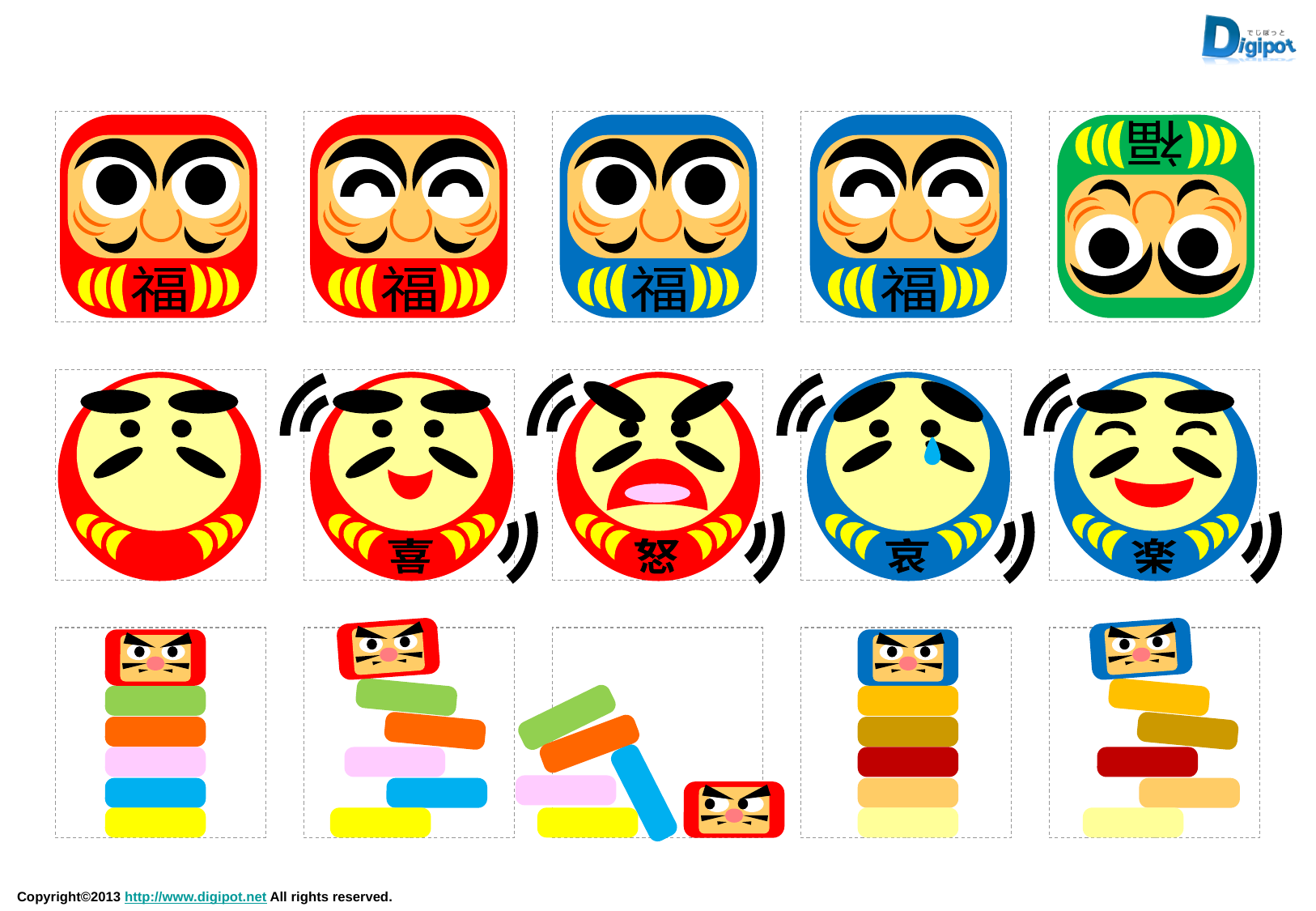

福

福

福

福

福

喜

怒

哀

楽